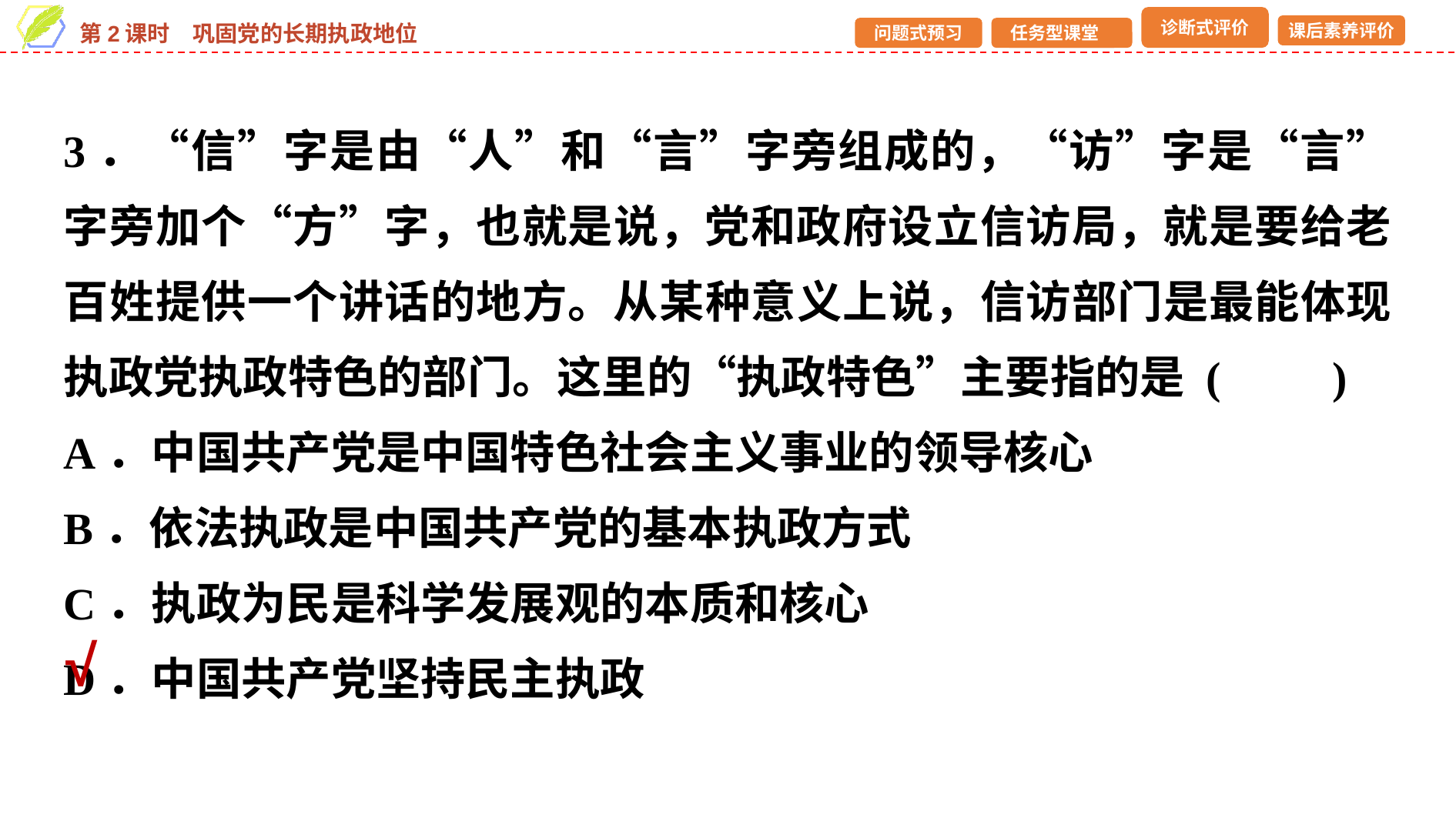

3．“信”字是由“人”和“言”字旁组成的，“访”字是“言”字旁加个“方”字，也就是说，党和政府设立信访局，就是要给老百姓提供一个讲话的地方。从某种意义上说，信访部门是最能体现执政党执政特色的部门。这里的“执政特色”主要指的是 (　　)
A．中国共产党是中国特色社会主义事业的领导核心
B．依法执政是中国共产党的基本执政方式
C．执政为民是科学发展观的本质和核心
D．中国共产党坚持民主执政
√